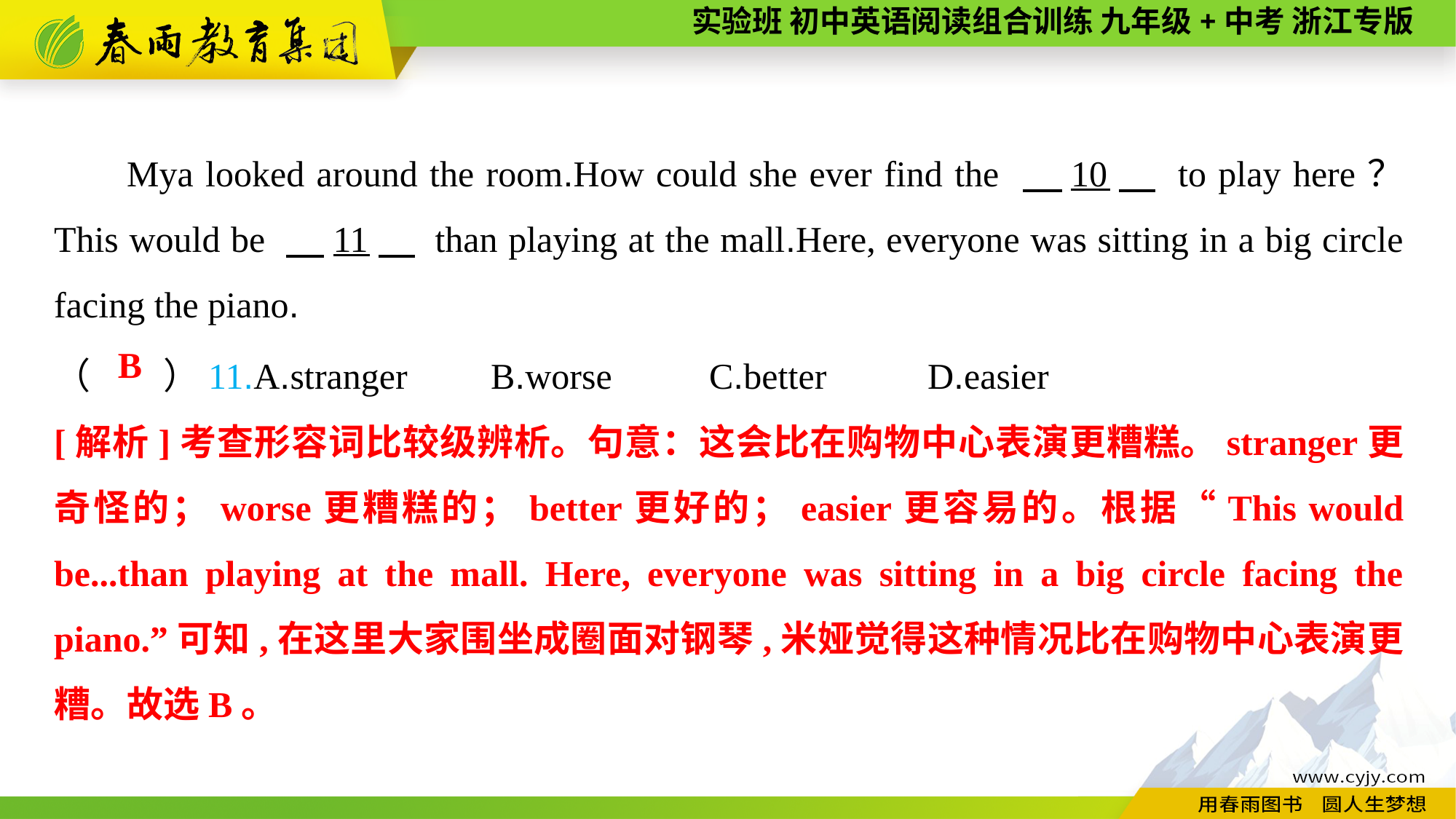

Mya looked around the room.How could she ever find the 　10　 to play here？ This would be 　11　 than playing at the mall.Here, everyone was sitting in a big circle facing the piano.
（　　）11.A.stranger	B.worse	C.better	D.easier
B
[解析]考查形容词比较级辨析。句意：这会比在购物中心表演更糟糕。stranger更奇怪的；worse更糟糕的；better更好的；easier更容易的。根据“This would be...than playing at the mall. Here, everyone was sitting in a big circle facing the piano.”可知,在这里大家围坐成圈面对钢琴,米娅觉得这种情况比在购物中心表演更糟。故选B。